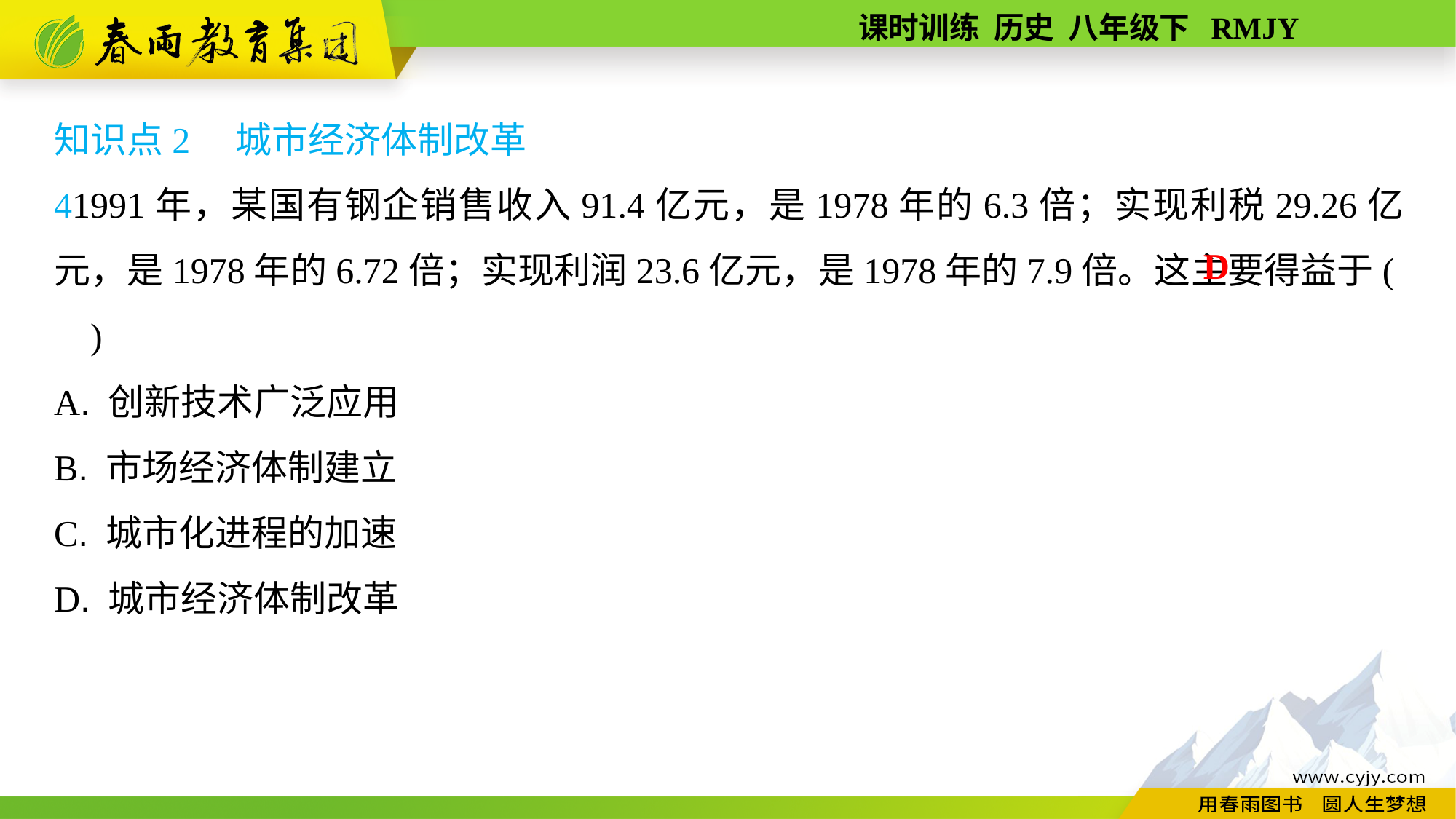

知识点2　城市经济体制改革
41991年，某国有钢企销售收入91.4亿元，是1978年的6.3倍；实现利税29.26亿元，是1978年的6.72倍；实现利润23.6亿元，是1978年的7.9倍。这主要得益于(      )
A. 创新技术广泛应用
B. 市场经济体制建立
C. 城市化进程的加速
D. 城市经济体制改革
D